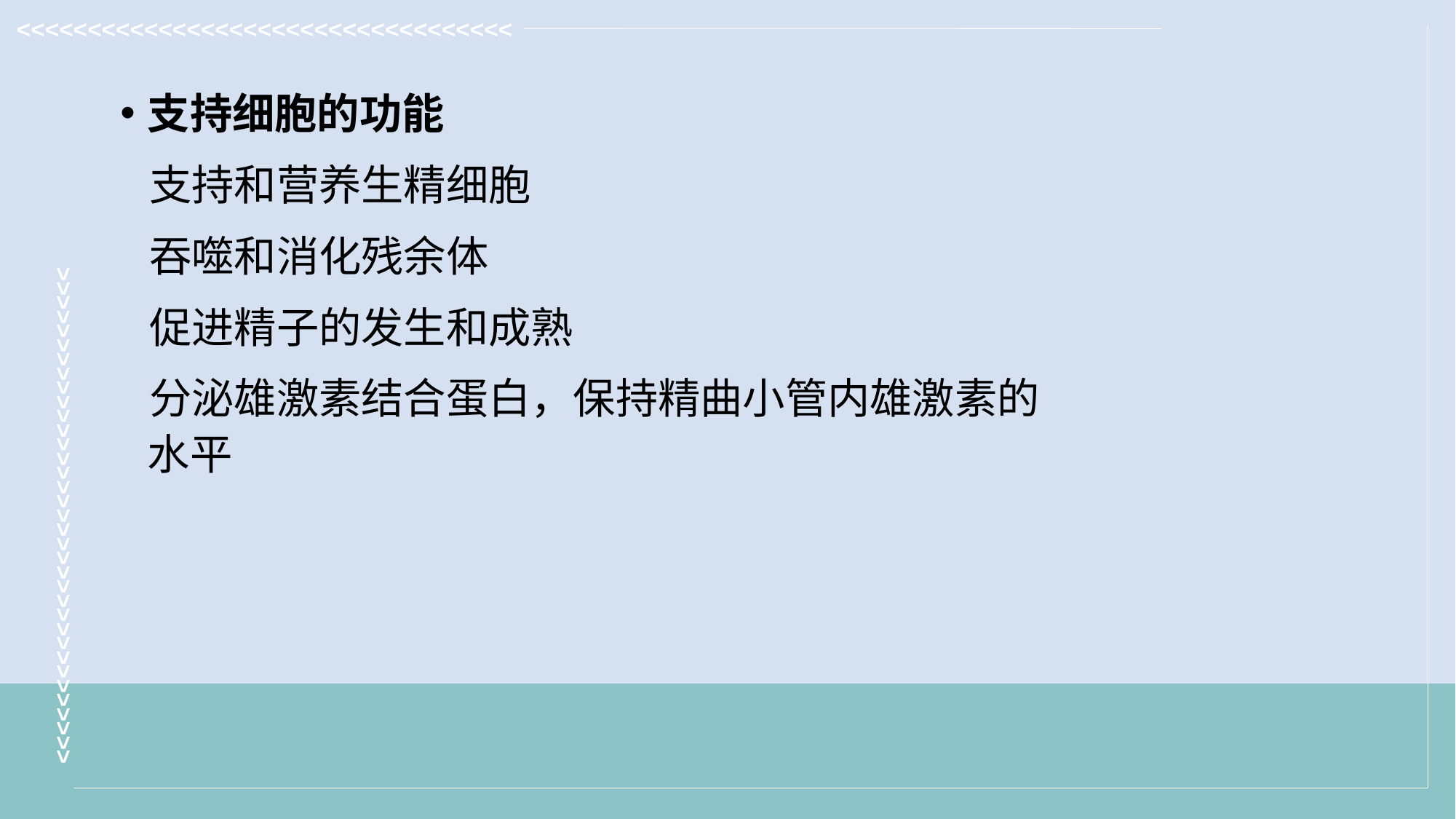

支持细胞的功能
  支持和营养生精细胞
  吞噬和消化残余体
  促进精子的发生和成熟
  分泌雄激素结合蛋白，保持精曲小管内雄激素的水平